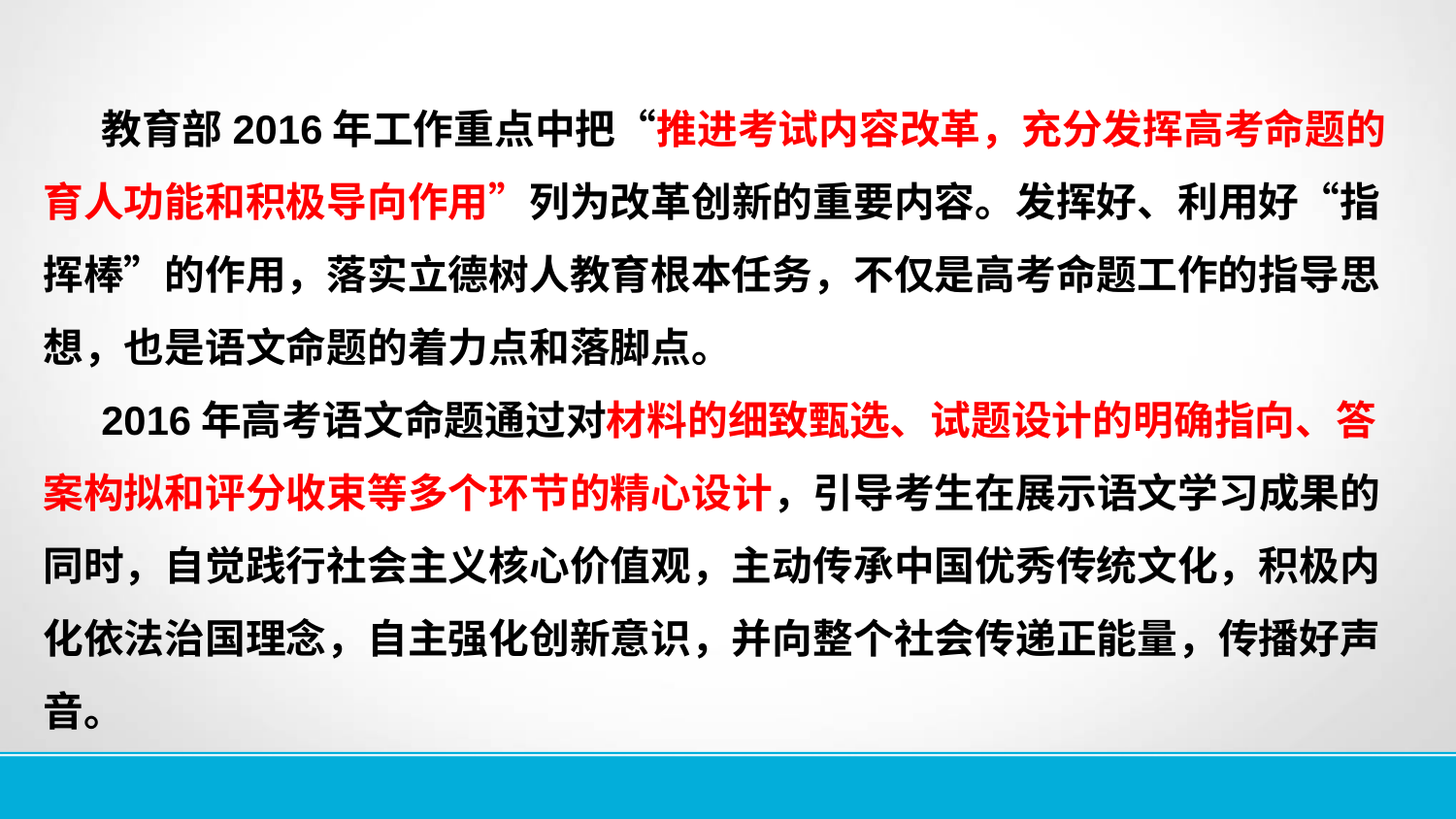

教育部2016年工作重点中把“推进考试内容改革，充分发挥高考命题的育人功能和积极导向作用”列为改革创新的重要内容。发挥好、利用好“指挥棒”的作用，落实立德树人教育根本任务，不仅是高考命题工作的指导思想，也是语文命题的着力点和落脚点。
2016年高考语文命题通过对材料的细致甄选、试题设计的明确指向、答案构拟和评分收束等多个环节的精心设计，引导考生在展示语文学习成果的同时，自觉践行社会主义核心价值观，主动传承中国优秀传统文化，积极内化依法治国理念，自主强化创新意识，并向整个社会传递正能量，传播好声音。